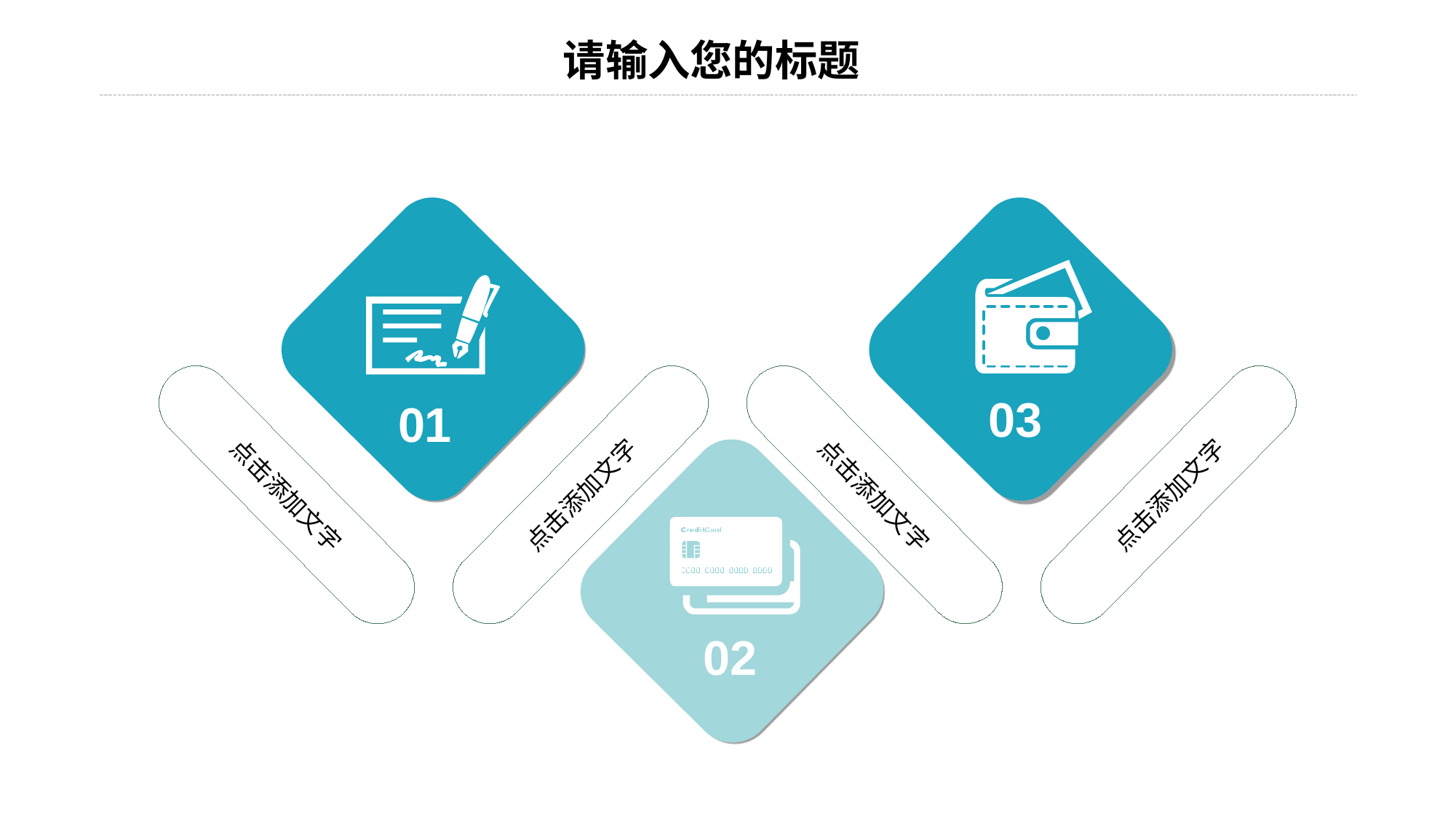

03
01
点击添加文字
点击添加文字
点击添加文字
点击添加文字

02